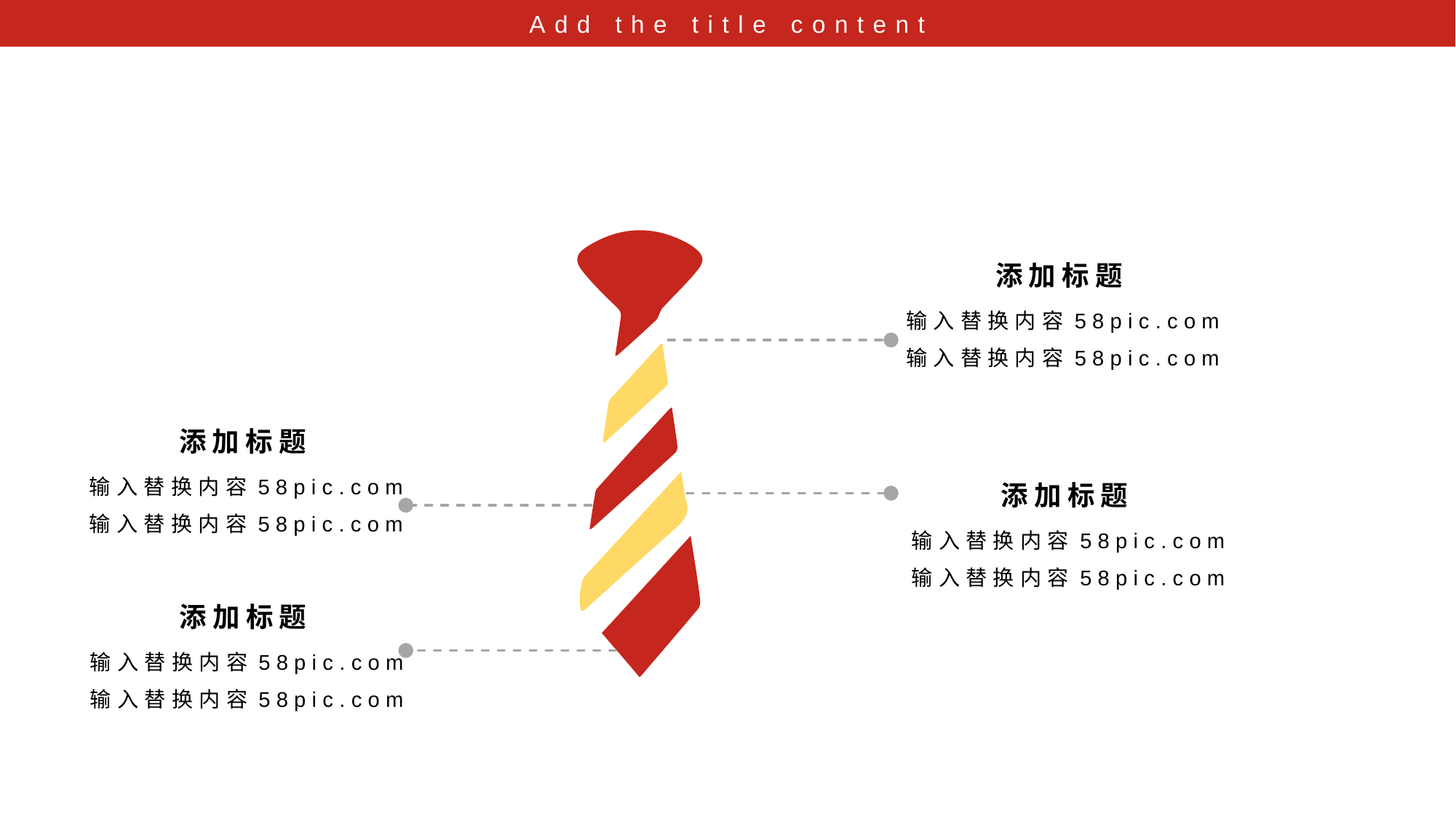

Add the title content

添加标题
输入替换内容58pic.com
输入替换内容58pic.com
添加标题
输入替换内容58pic.com
输入替换内容58pic.com
添加标题
输入替换内容58pic.com
输入替换内容58pic.com
添加标题
输入替换内容58pic.com
输入替换内容58pic.com